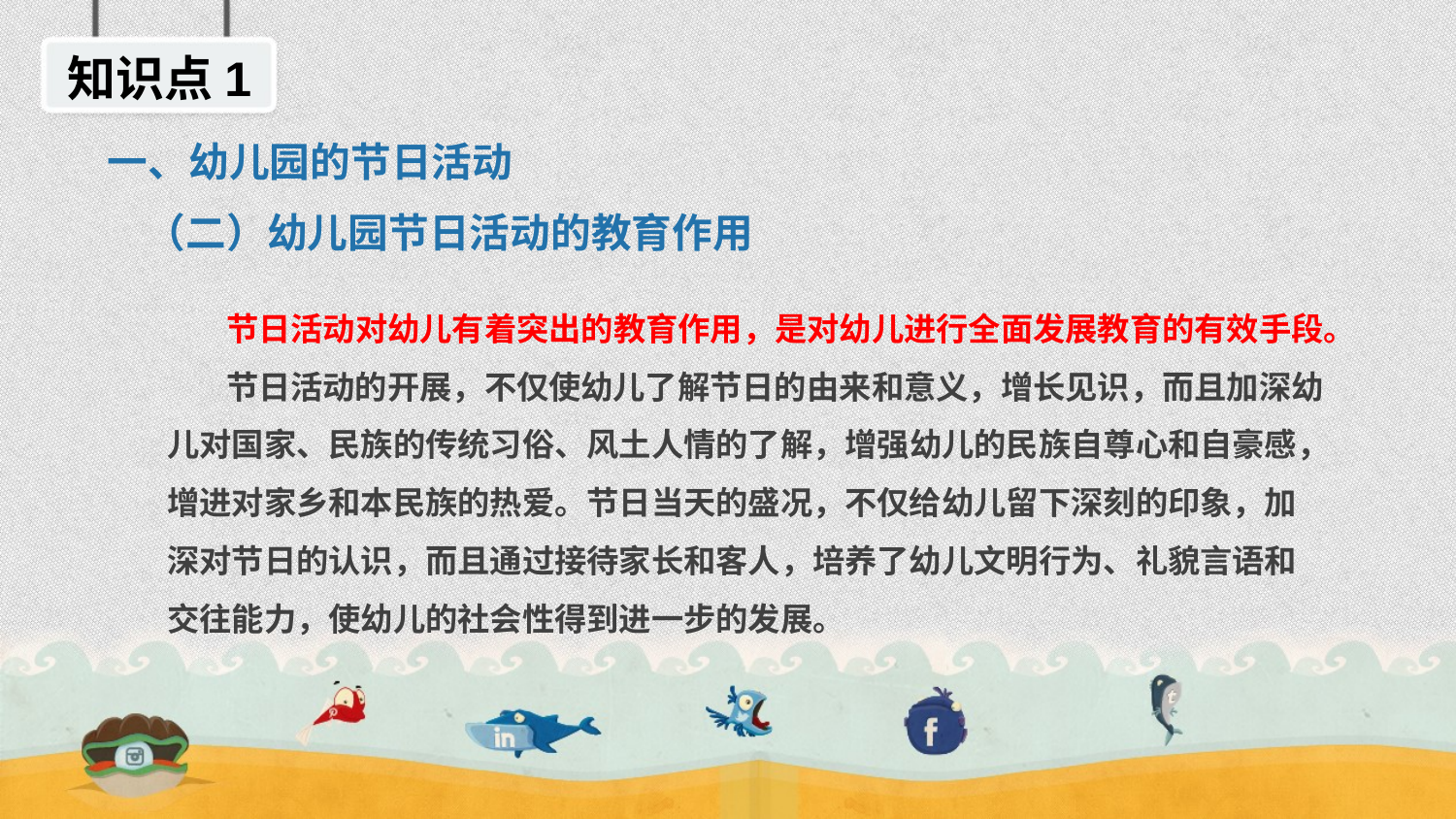

知识点1
一、幼儿园的节日活动
（二）幼儿园节日活动的教育作用
       节日活动对幼儿有着突出的教育作用，是对幼儿进行全面发展教育的有效手段。
       节日活动的开展，不仅使幼儿了解节日的由来和意义，增长见识，而且加深幼儿对国家、民族的传统习俗、风土人情的了解，增强幼儿的民族自尊心和自豪感，增进对家乡和本民族的热爱。节日当天的盛况，不仅给幼儿留下深刻的印象，加深对节日的认识，而且通过接待家长和客人，培养了幼儿文明行为、礼貌言语和交往能力，使幼儿的社会性得到进一步的发展。